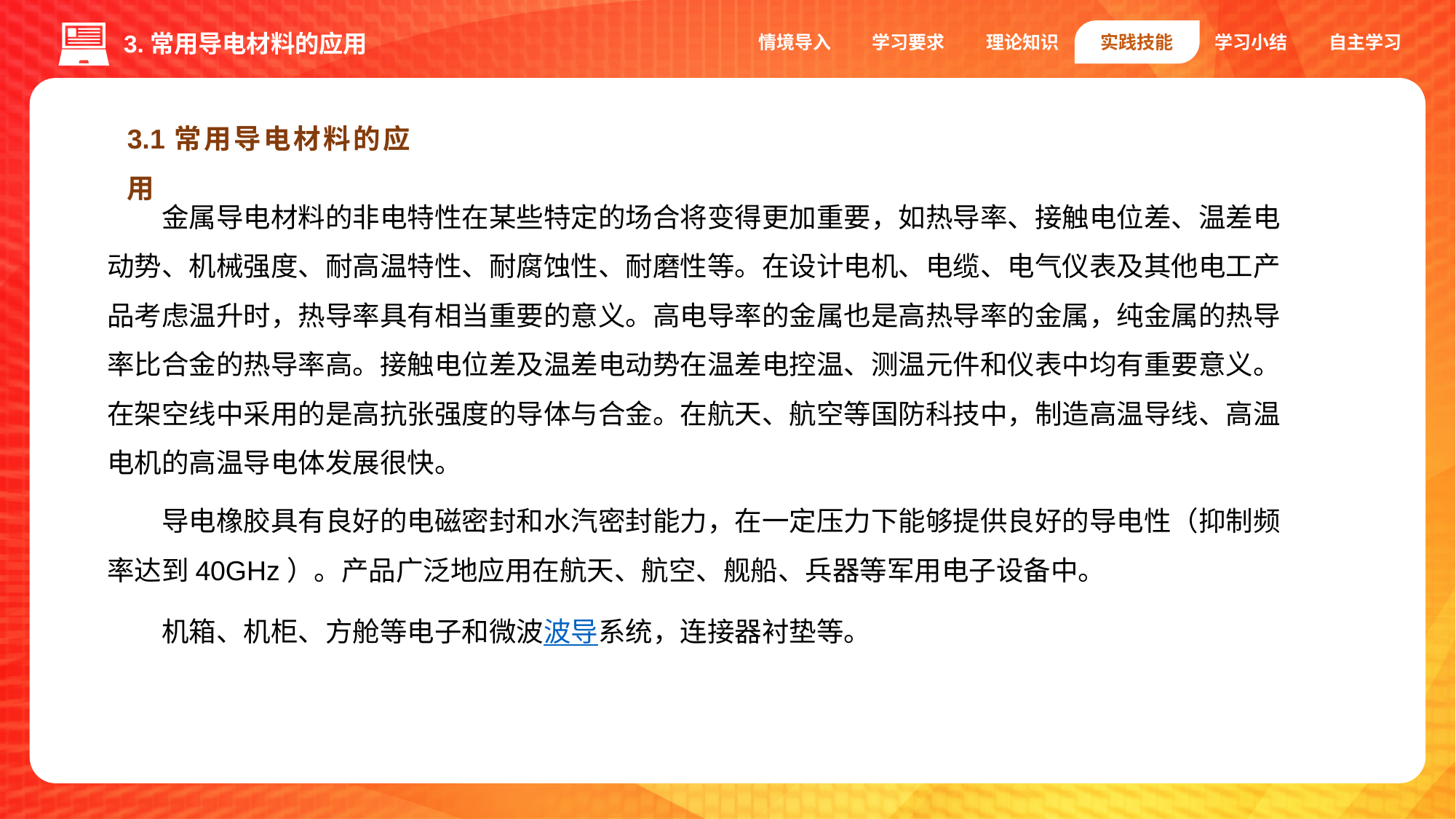

情境导入
学习要求
理论知识
实践技能
学习小结
自主学习

3.常用导电材料的应用
3.1常用导电材料的应用
金属导电材料的非电特性在某些特定的场合将变得更加重要，如热导率、接触电位差、温差电动势、机械强度、耐高温特性、耐腐蚀性、耐磨性等。在设计电机、电缆、电气仪表及其他电工产品考虑温升时，热导率具有相当重要的意义。高电导率的金属也是高热导率的金属，纯金属的热导率比合金的热导率高。接触电位差及温差电动势在温差电控温、测温元件和仪表中均有重要意义。在架空线中采用的是高抗张强度的导体与合金。在航天、航空等国防科技中，制造高温导线、高温电机的高温导电体发展很快。
导电橡胶具有良好的电磁密封和水汽密封能力，在一定压力下能够提供良好的导电性（抑制频率达到40GHz）。产品广泛地应用在航天、航空、舰船、兵器等军用电子设备中。
机箱、机柜、方舱等电子和微波波导系统，连接器衬垫等。